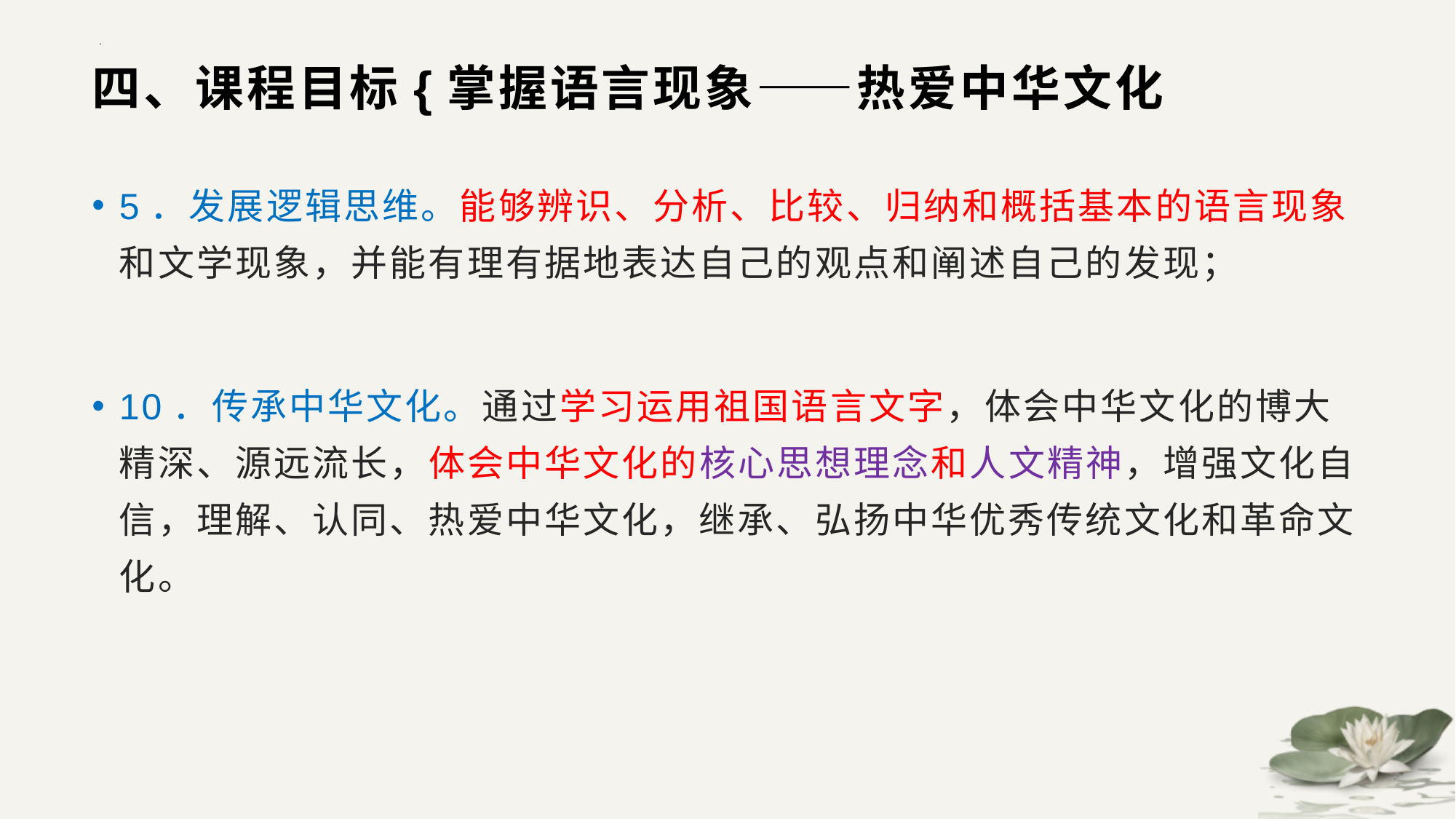

# 四、课程目标{掌握语言现象——热爱中华文化
5．发展逻辑思维。能够辨识、分析、比较、归纳和概括基本的语言现象和文学现象，并能有理有据地表达自己的观点和阐述自己的发现；

10．传承中华文化。通过学习运用祖国语言文字，体会中华文化的博大精深、源远流长，体会中华文化的核心思想理念和人文精神，增强文化自信，理解、认同、热爱中华文化，继承、弘扬中华优秀传统文化和革命文化。